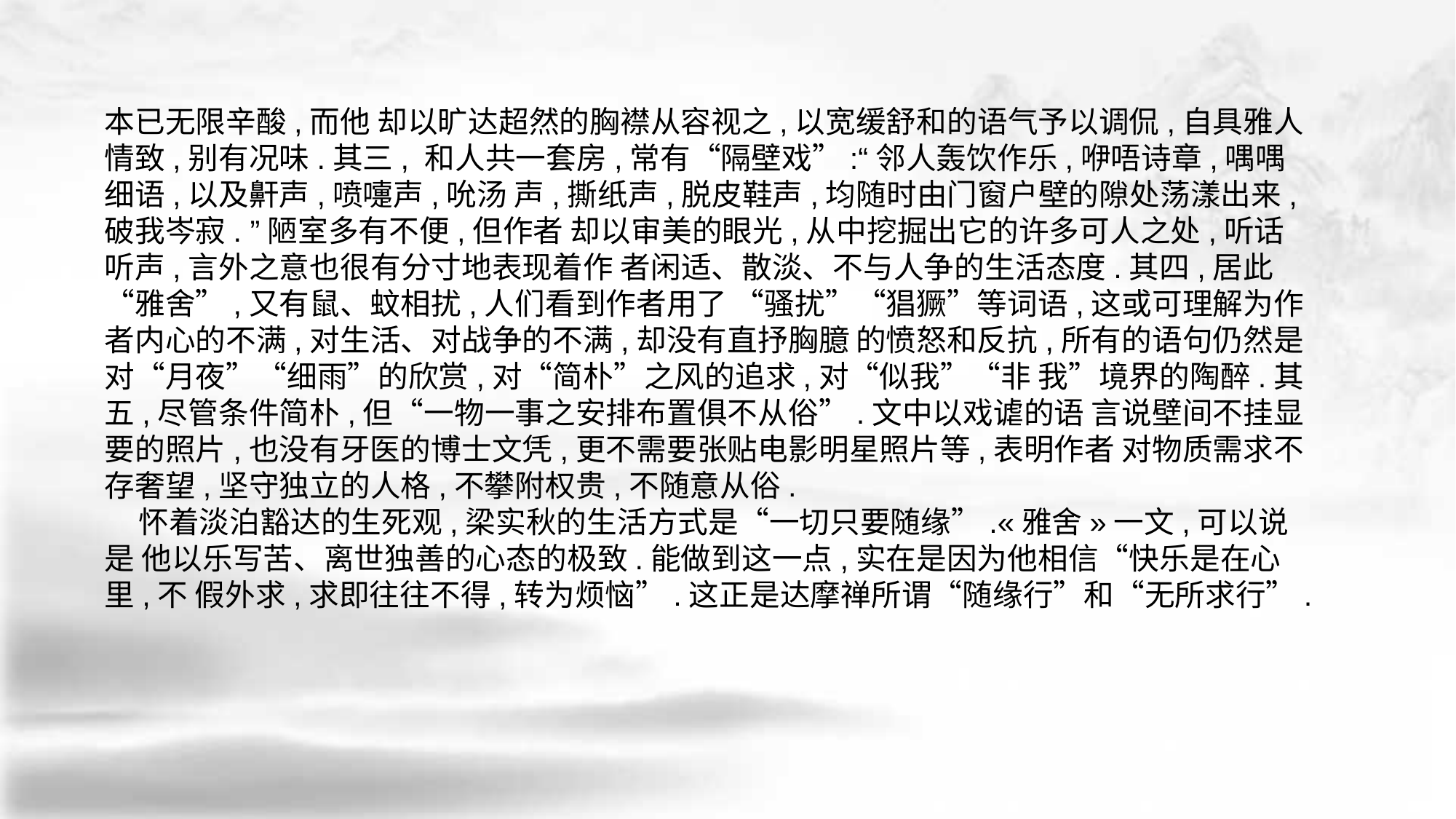

本已无限辛酸,而他 却以旷达超然的胸襟从容视之,以宽缓舒和的语气予以调侃,自具雅人情致,别有况味.其三, 和人共一套房,常有“隔壁戏”:“邻人轰饮作乐,咿唔诗章,喁喁细语,以及鼾声,喷嚏声,吮汤 声,撕纸声,脱皮鞋声,均随时由门窗户壁的隙处荡漾出来,破我岑寂. ”陋室多有不便,但作者 却以审美的眼光,从中挖掘出它的许多可人之处,听话听声,言外之意也很有分寸地表现着作 者闲适、散淡、不与人争的生活态度.其四,居此“雅舍”,又有鼠、蚊相扰,人们看到作者用了 “骚扰”“猖獗”等词语,这或可理解为作者内心的不满,对生活、对战争的不满,却没有直抒胸臆 的愤怒和反抗,所有的语句仍然是对“月夜”“细雨”的欣赏,对“简朴”之风的追求,对“似我”“非 我”境界的陶醉.其五,尽管条件简朴,但“一物一事之安排布置俱不从俗”.文中以戏谑的语 言说壁间不挂显要的照片,也没有牙医的博士文凭,更不需要张贴电影明星照片等,表明作者 对物质需求不存奢望,坚守独立的人格,不攀附权贵,不随意从俗.
    怀着淡泊豁达的生死观,梁实秋的生活方式是“一切只要随缘”.«雅舍»一文,可以说是 他以乐写苦、离世独善的心态的极致.能做到这一点,实在是因为他相信“快乐是在心里,不 假外求,求即往往不得,转为烦恼”.这正是达摩禅所谓“随缘行”和“无所求行”.